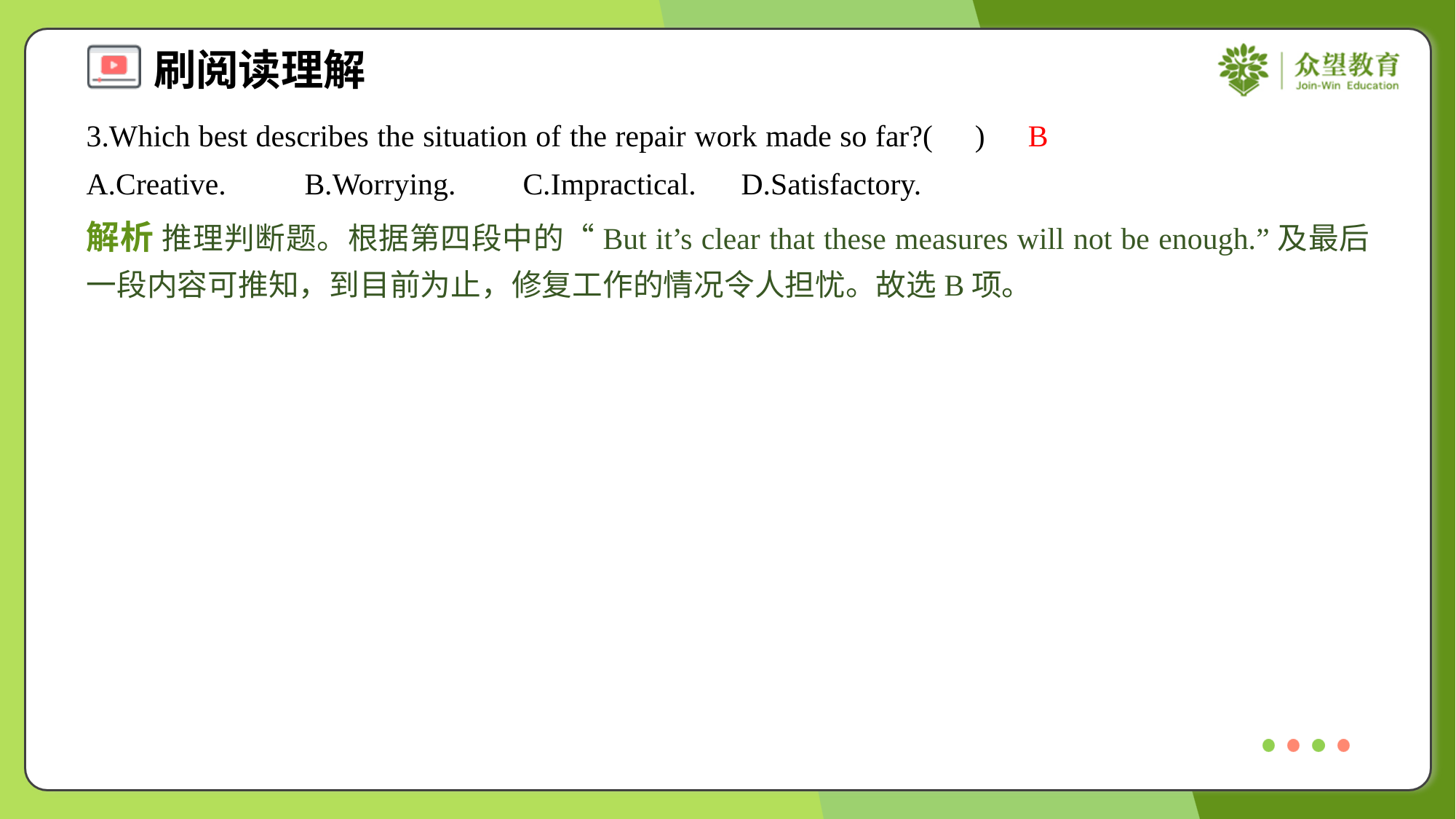

3.Which best describes the situation of the repair work made so far?(     )
B
A.Creative.	B.Worrying.	C.Impractical.	D.Satisfactory.
解析 推理判断题。根据第四段中的“But it’s clear that these measures will not be enough.”及最后一段内容可推知，到目前为止，修复工作的情况令人担忧。故选B项。